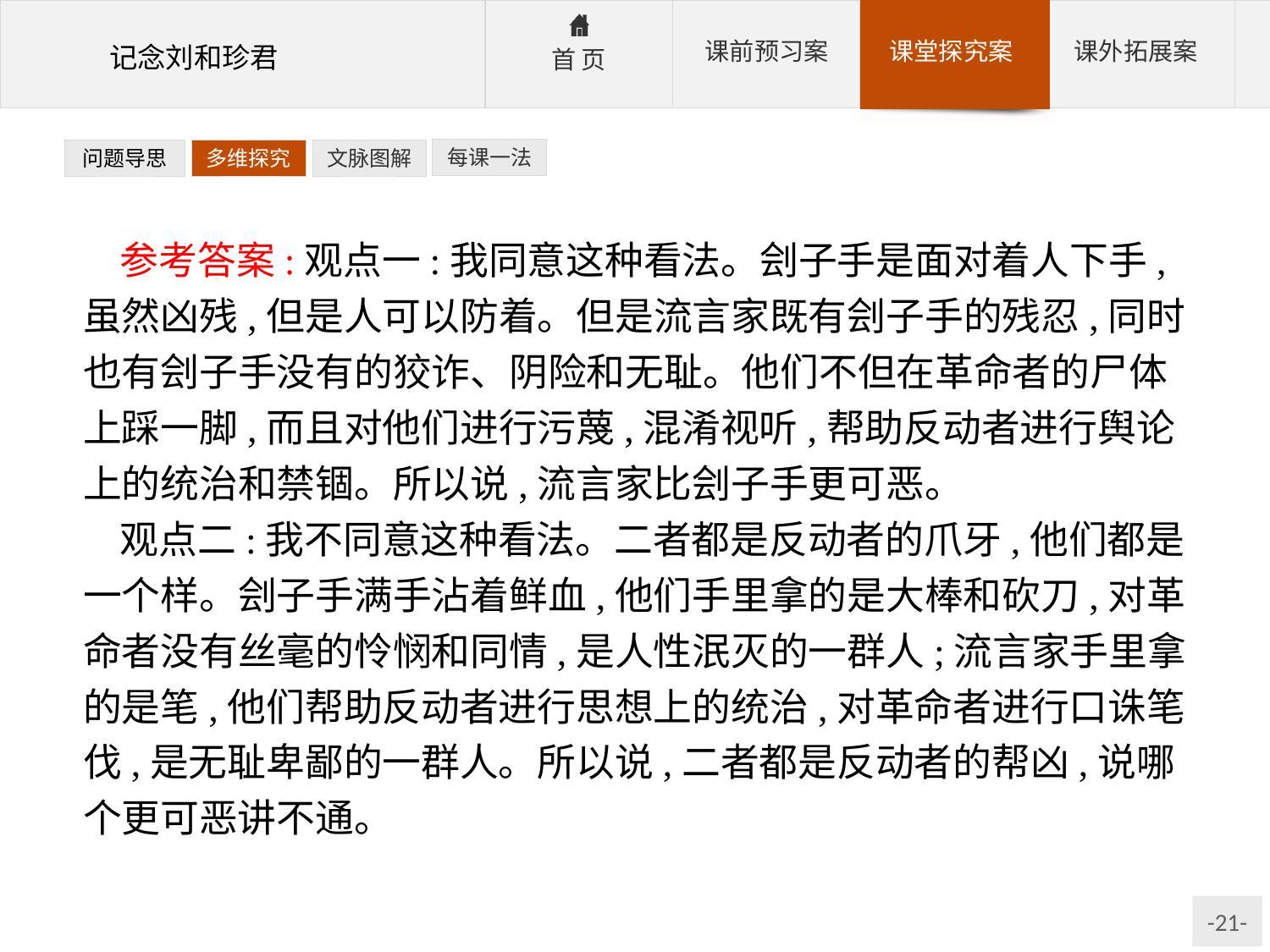

每课一法
问题导思
多维探究
文脉图解
参考答案:观点一:我同意这种看法。刽子手是面对着人下手,虽然凶残,但是人可以防着。但是流言家既有刽子手的残忍,同时也有刽子手没有的狡诈、阴险和无耻。他们不但在革命者的尸体上踩一脚,而且对他们进行污蔑,混淆视听,帮助反动者进行舆论上的统治和禁锢。所以说,流言家比刽子手更可恶。
观点二:我不同意这种看法。二者都是反动者的爪牙,他们都是一个样。刽子手满手沾着鲜血,他们手里拿的是大棒和砍刀,对革命者没有丝毫的怜悯和同情,是人性泯灭的一群人;流言家手里拿的是笔,他们帮助反动者进行思想上的统治,对革命者进行口诛笔伐,是无耻卑鄙的一群人。所以说,二者都是反动者的帮凶,说哪个更可恶讲不通。